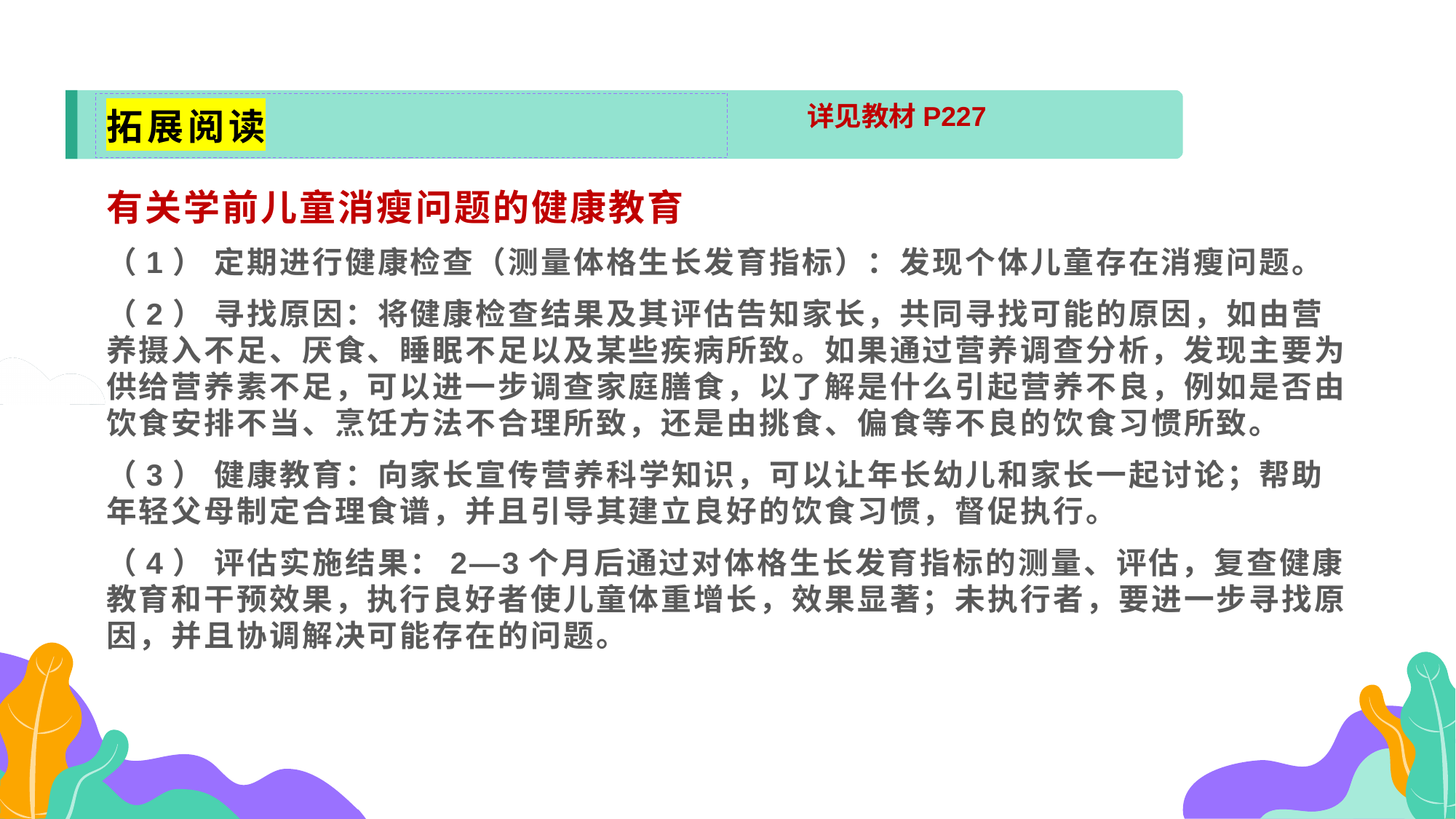

拓展阅读
详见教材P227
有关学前儿童消瘦问题的健康教育
（1） 定期进行健康检查（测量体格生长发育指标）：发现个体儿童存在消瘦问题。
（2） 寻找原因：将健康检查结果及其评估告知家长，共同寻找可能的原因，如由营养摄入不足、厌食、睡眠不足以及某些疾病所致。如果通过营养调查分析，发现主要为供给营养素不足，可以进一步调查家庭膳食，以了解是什么引起营养不良，例如是否由饮食安排不当、烹饪方法不合理所致，还是由挑食、偏食等不良的饮食习惯所致。
（3） 健康教育：向家长宣传营养科学知识，可以让年长幼儿和家长一起讨论；帮助年轻父母制定合理食谱，并且引导其建立良好的饮食习惯，督促执行。
（4） 评估实施结果：2—3个月后通过对体格生长发育指标的测量、评估，复查健康教育和干预效果，执行良好者使儿童体重增长，效果显著；未执行者，要进一步寻找原因，并且协调解决可能存在的问题。